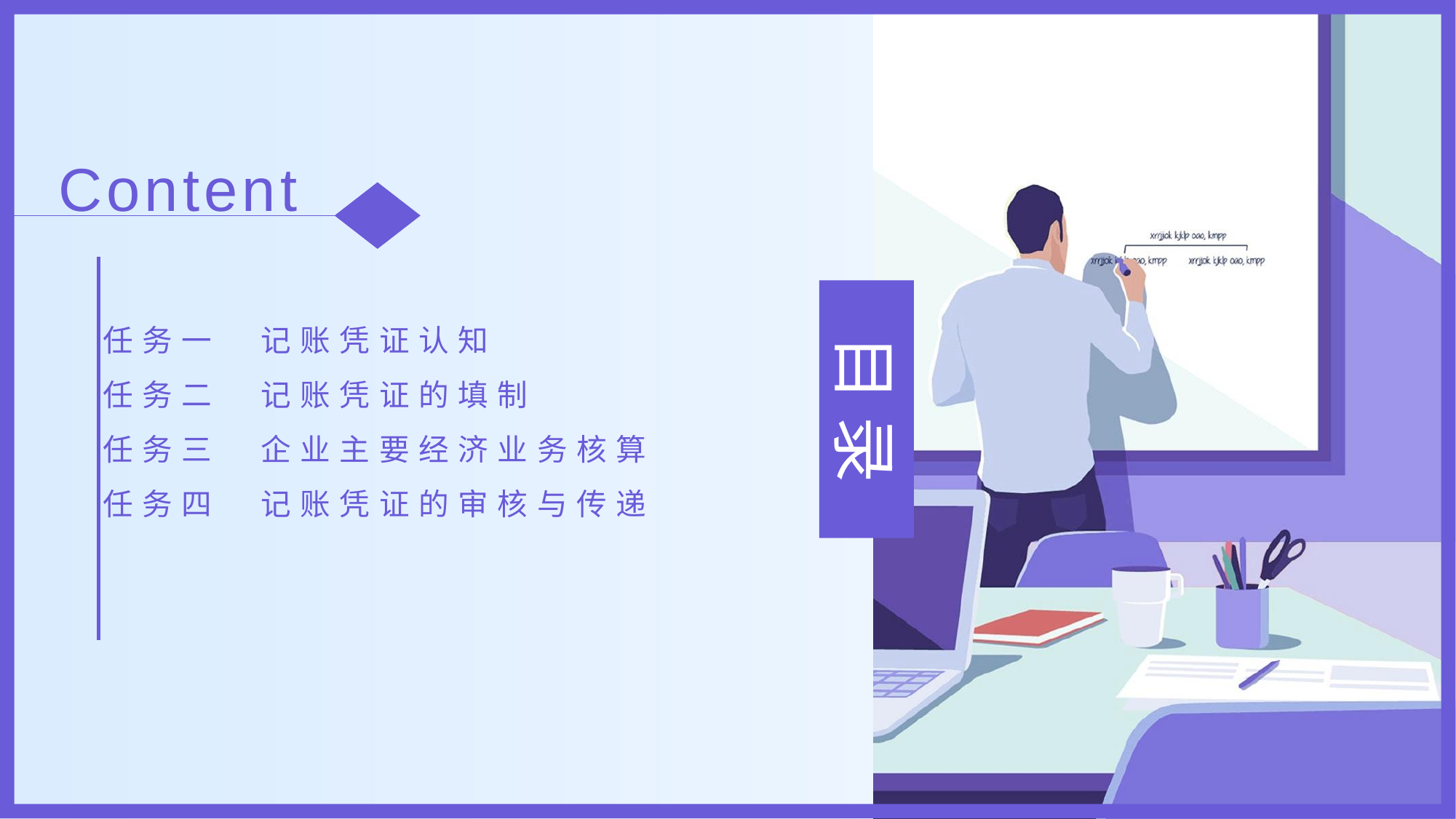

Content

任务一　记账凭证认知
任务二　记账凭证的填制
任务三　企业主要经济业务核算
任务四　记账凭证的审核与传递
目 录